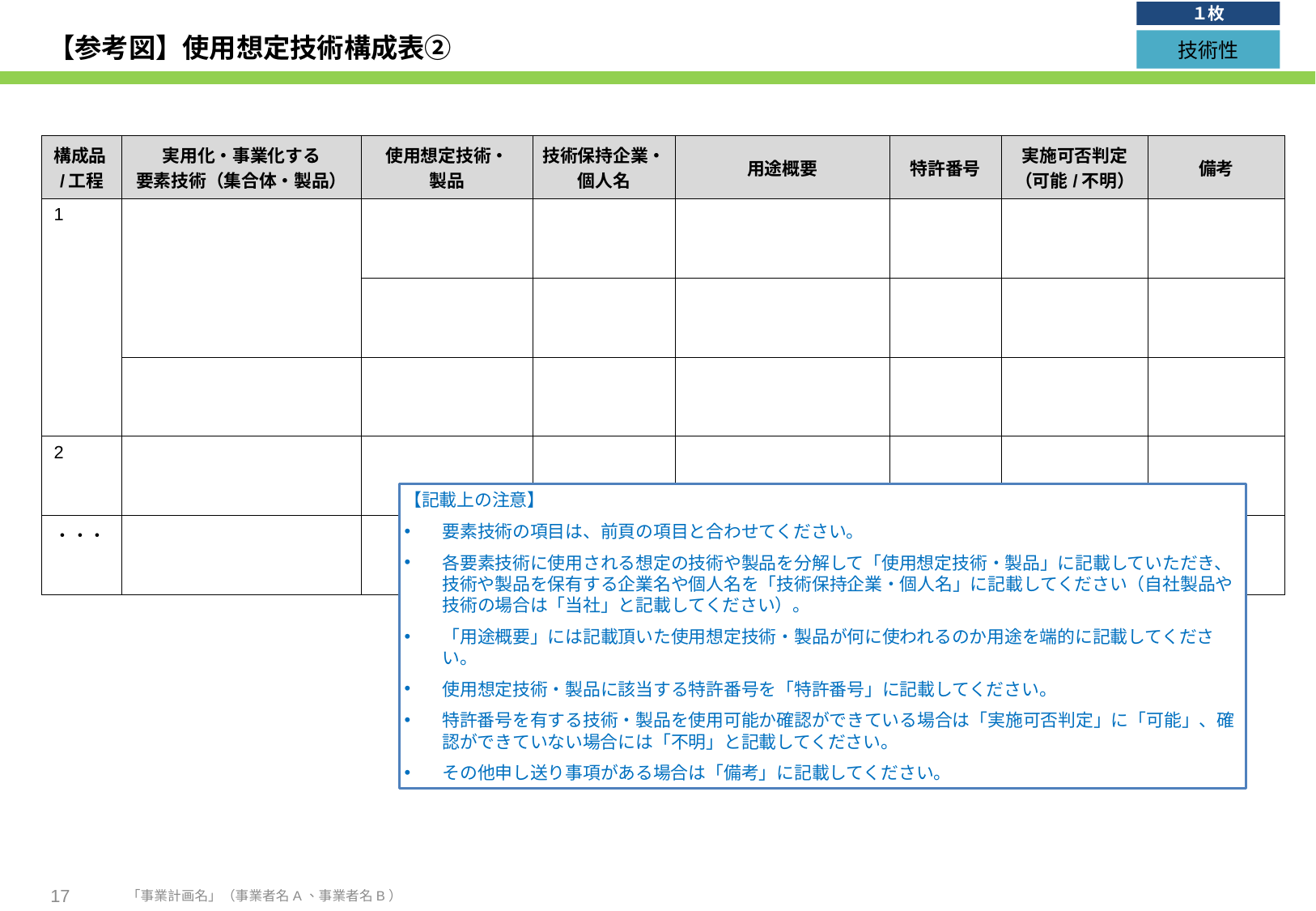

１枚
# 【参考図】使用想定技術構成表②
技術性
| 構成品/工程 | 実用化・事業化する 要素技術（集合体・製品） | 使用想定技術・ 製品 | 技術保持企業・ 個人名 | 用途概要 | 特許番号 | 実施可否判定 （可能/不明） | 備考 |
| --- | --- | --- | --- | --- | --- | --- | --- |
| 1 |  |  |  |  |  |  |  |
|  |  |  |  |  |  |  |  |
| 1 |  |  |  |  |  |  |  |
| 2 |  |  |  |  |  |  |  |
| ・・・ |  |  |  |  |  |  |  |
【記載上の注意】
要素技術の項目は、前頁の項目と合わせてください。
各要素技術に使用される想定の技術や製品を分解して「使用想定技術・製品」に記載していただき、技術や製品を保有する企業名や個人名を「技術保持企業・個人名」に記載してください（自社製品や技術の場合は「当社」と記載してください）。
「用途概要」には記載頂いた使用想定技術・製品が何に使われるのか用途を端的に記載してください。
使用想定技術・製品に該当する特許番号を「特許番号」に記載してください。
特許番号を有する技術・製品を使用可能か確認ができている場合は「実施可否判定」に「可能」、確認ができていない場合には「不明」と記載してください。
その他申し送り事項がある場合は「備考」に記載してください。
17
「事業計画名」（事業者名A、事業者名B）